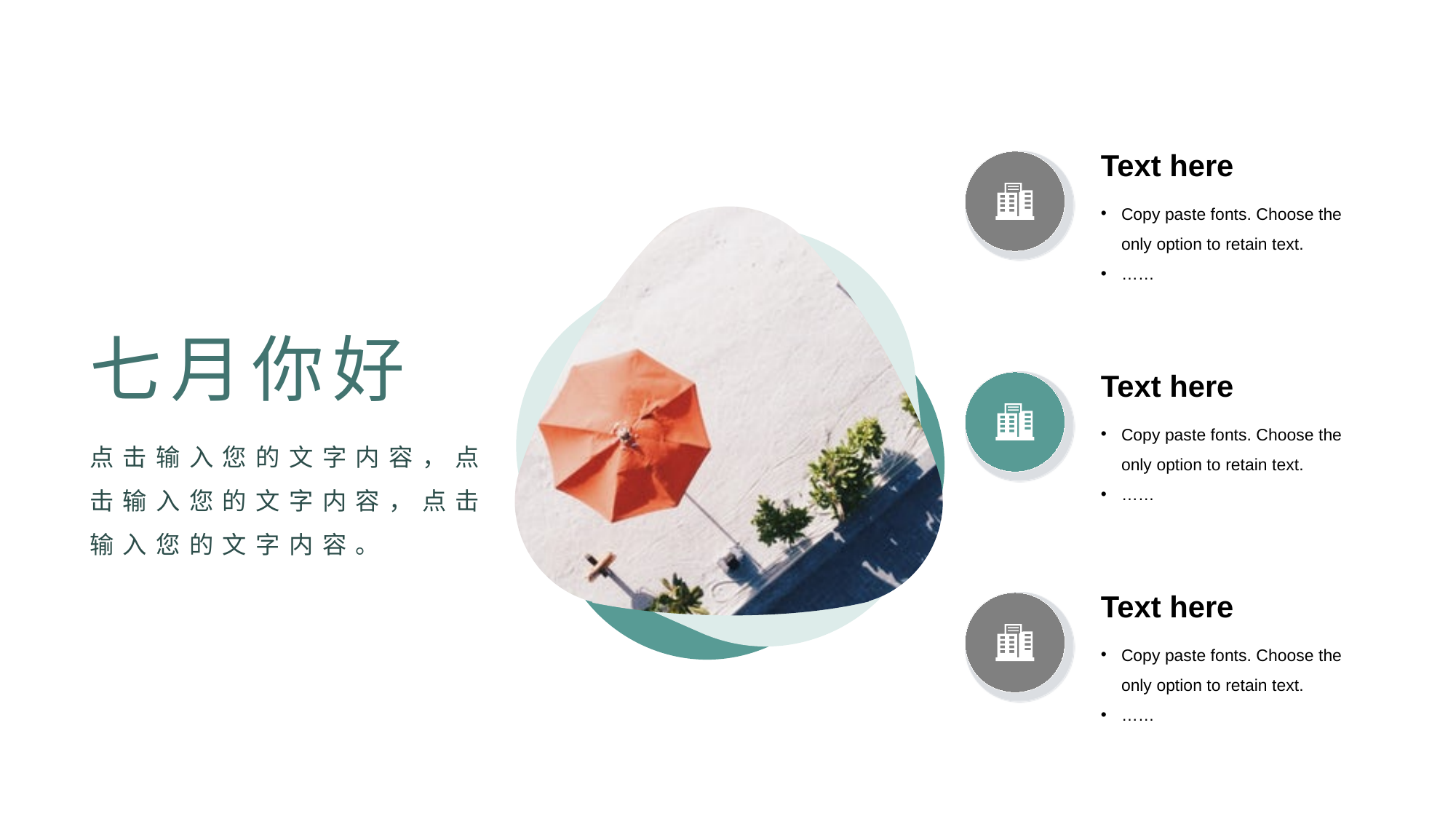

Text here
Copy paste fonts. Choose the only option to retain text.
……

七月你好
Text here
Copy paste fonts. Choose the only option to retain text.
……

点击输入您的文字内容，点击输入您的文字内容，点击输入您的文字内容。
Text here
Copy paste fonts. Choose the only option to retain text.
……